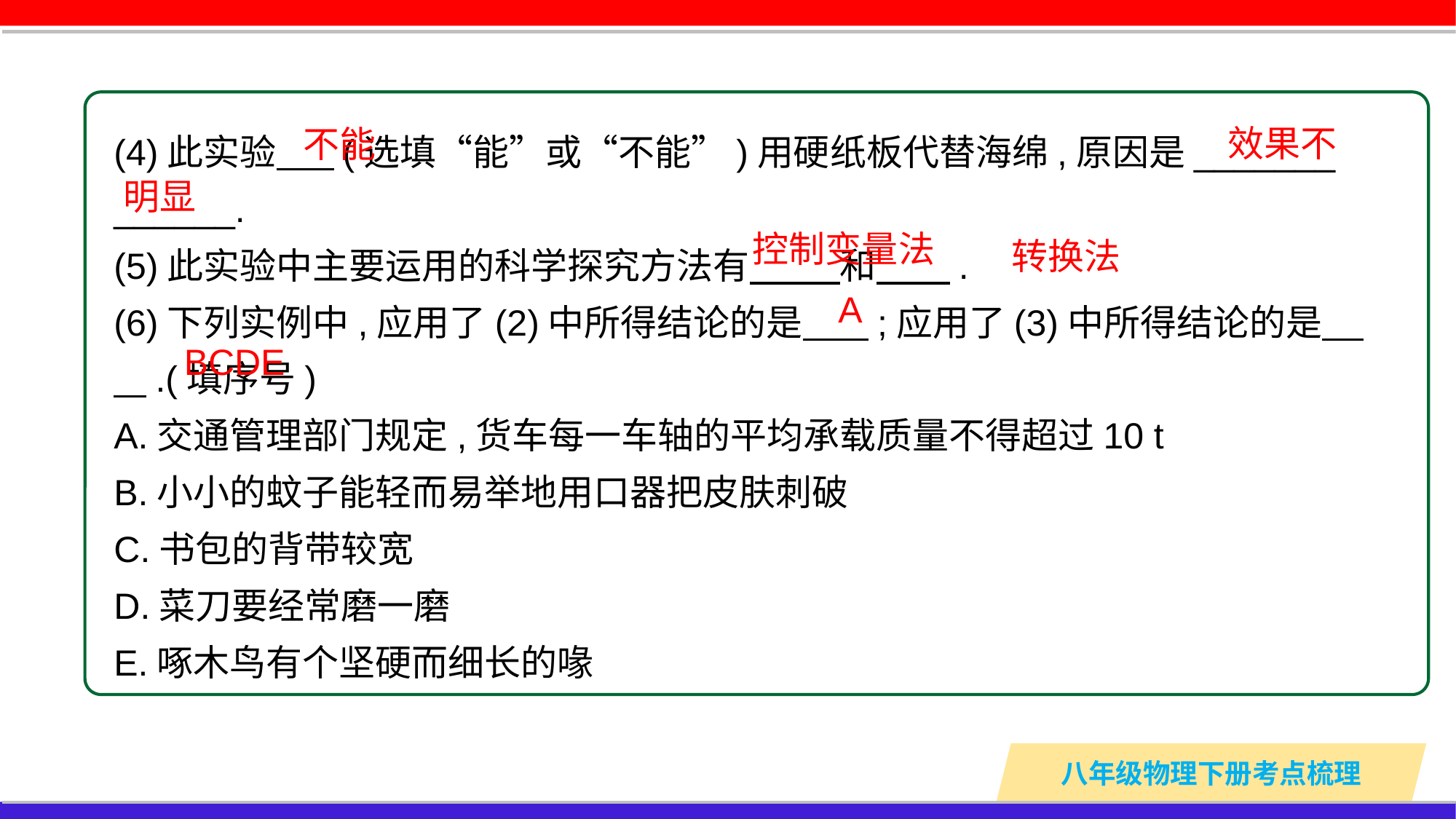

(4)此实验       (选填“能”或“不能”)用硬纸板代替海绵,原因是_______
______.
(5)此实验中主要运用的科学探究方法有           和         .
(6)下列实例中,应用了(2)中所得结论的是        ;应用了(3)中所得结论的是          .(填序号)
A.交通管理部门规定,货车每一车轴的平均承载质量不得超过10 t
B.小小的蚊子能轻而易举地用口器把皮肤刺破
C.书包的背带较宽
D.菜刀要经常磨一磨
E.啄木鸟有个坚硬而细长的喙
效果不
不能
明显
控制变量法
转换法
A
BCDE